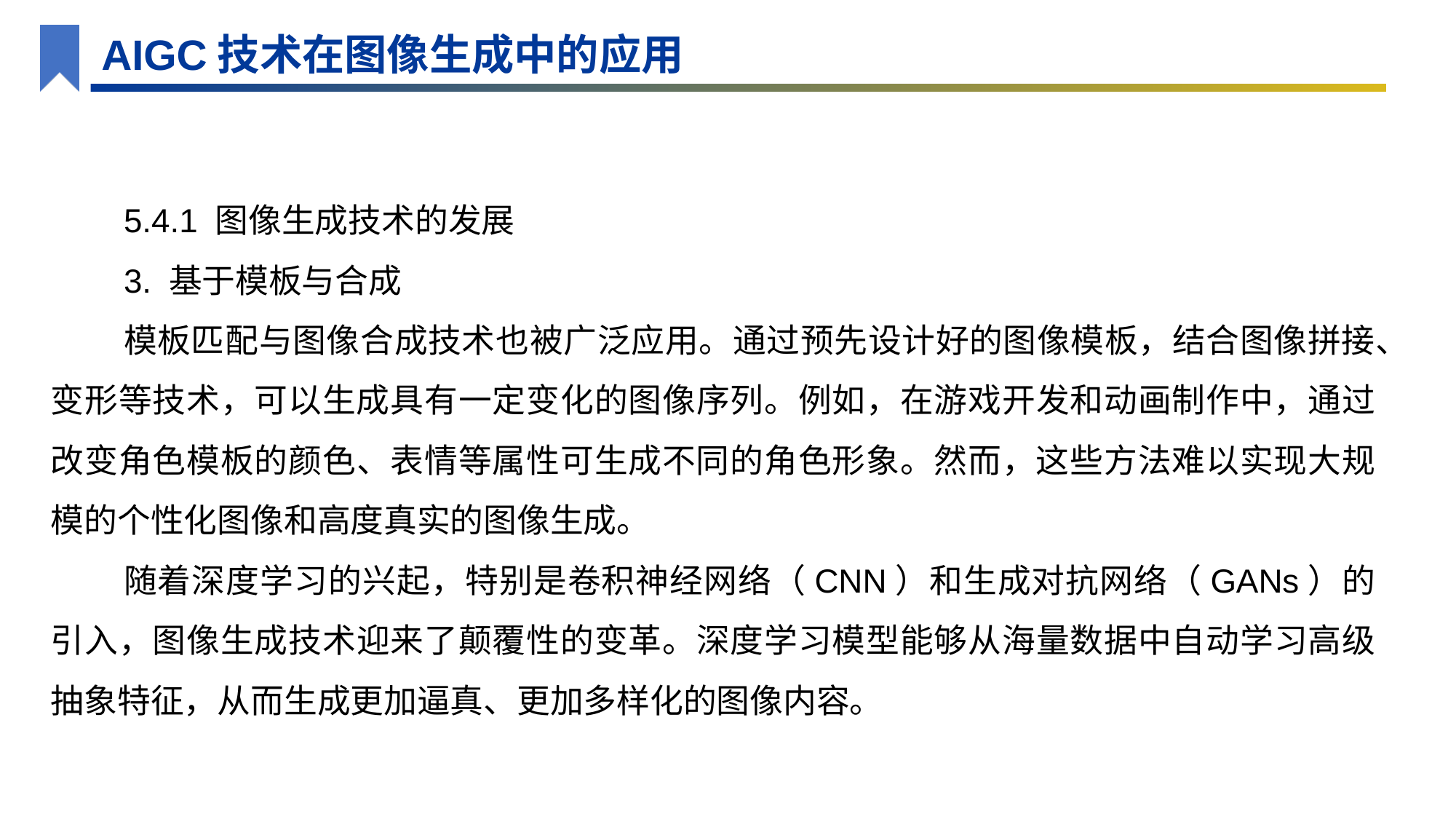

AIGC技术在图像生成中的应用
5.4.1 图像生成技术的发展
3. 基于模板与合成
模板匹配与图像合成技术也被广泛应用。通过预先设计好的图像模板，结合图像拼接、变形等技术，可以生成具有一定变化的图像序列。例如，在游戏开发和动画制作中，通过改变角色模板的颜色、表情等属性可生成不同的角色形象。然而，这些方法难以实现大规模的个性化图像和高度真实的图像生成。
随着深度学习的兴起，特别是卷积神经网络（CNN）和生成对抗网络（GANs）的引入，图像生成技术迎来了颠覆性的变革。深度学习模型能够从海量数据中自动学习高级抽象特征，从而生成更加逼真、更加多样化的图像内容。